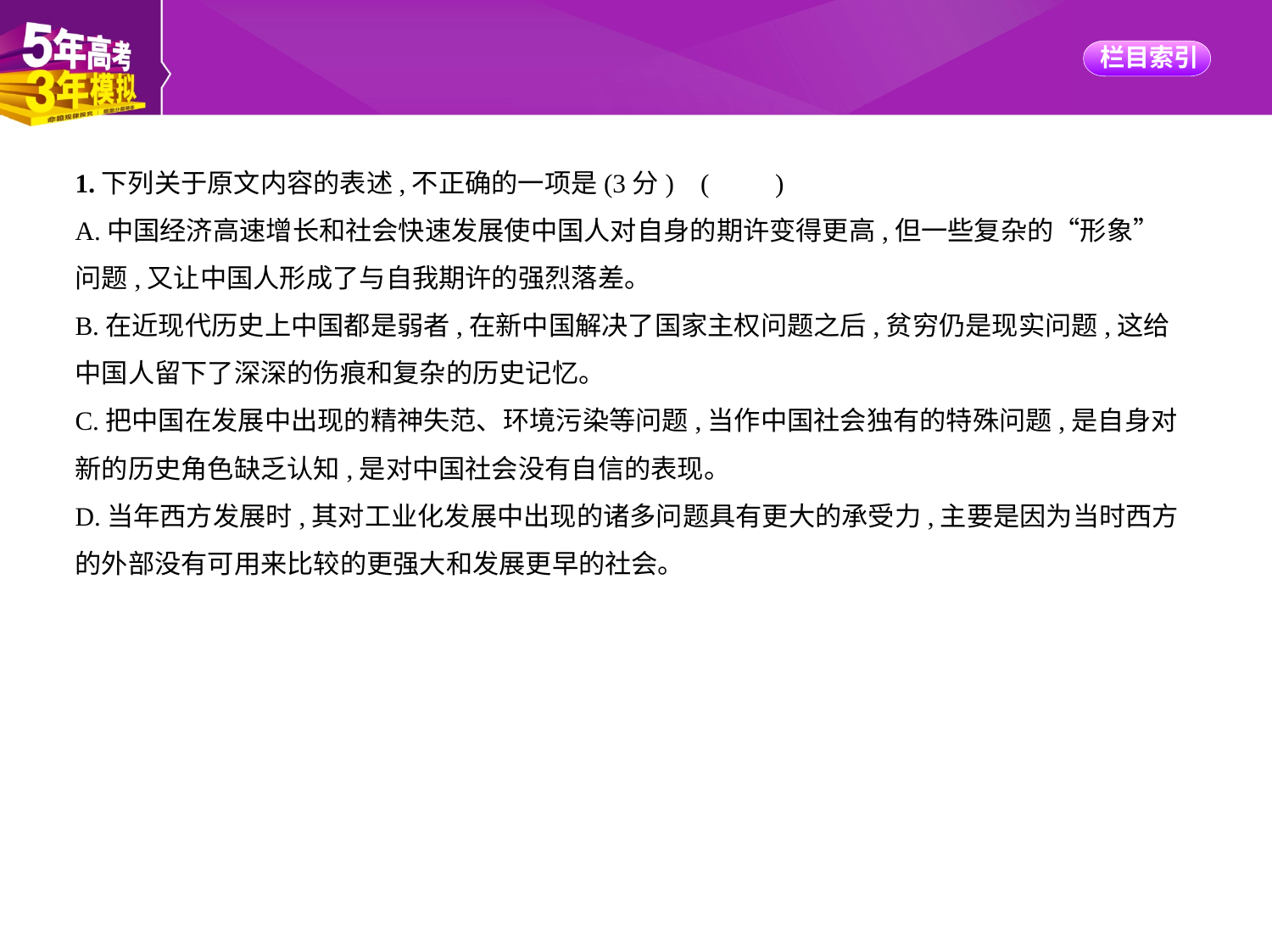

1.下列关于原文内容的表述,不正确的一项是(3分) (　　)
A.中国经济高速增长和社会快速发展使中国人对自身的期许变得更高,但一些复杂的“形象”
问题,又让中国人形成了与自我期许的强烈落差。
B.在近现代历史上中国都是弱者,在新中国解决了国家主权问题之后,贫穷仍是现实问题,这给
中国人留下了深深的伤痕和复杂的历史记忆。
C.把中国在发展中出现的精神失范、环境污染等问题,当作中国社会独有的特殊问题,是自身对
新的历史角色缺乏认知,是对中国社会没有自信的表现。
D.当年西方发展时,其对工业化发展中出现的诸多问题具有更大的承受力,主要是因为当时西方
的外部没有可用来比较的更强大和发展更早的社会。